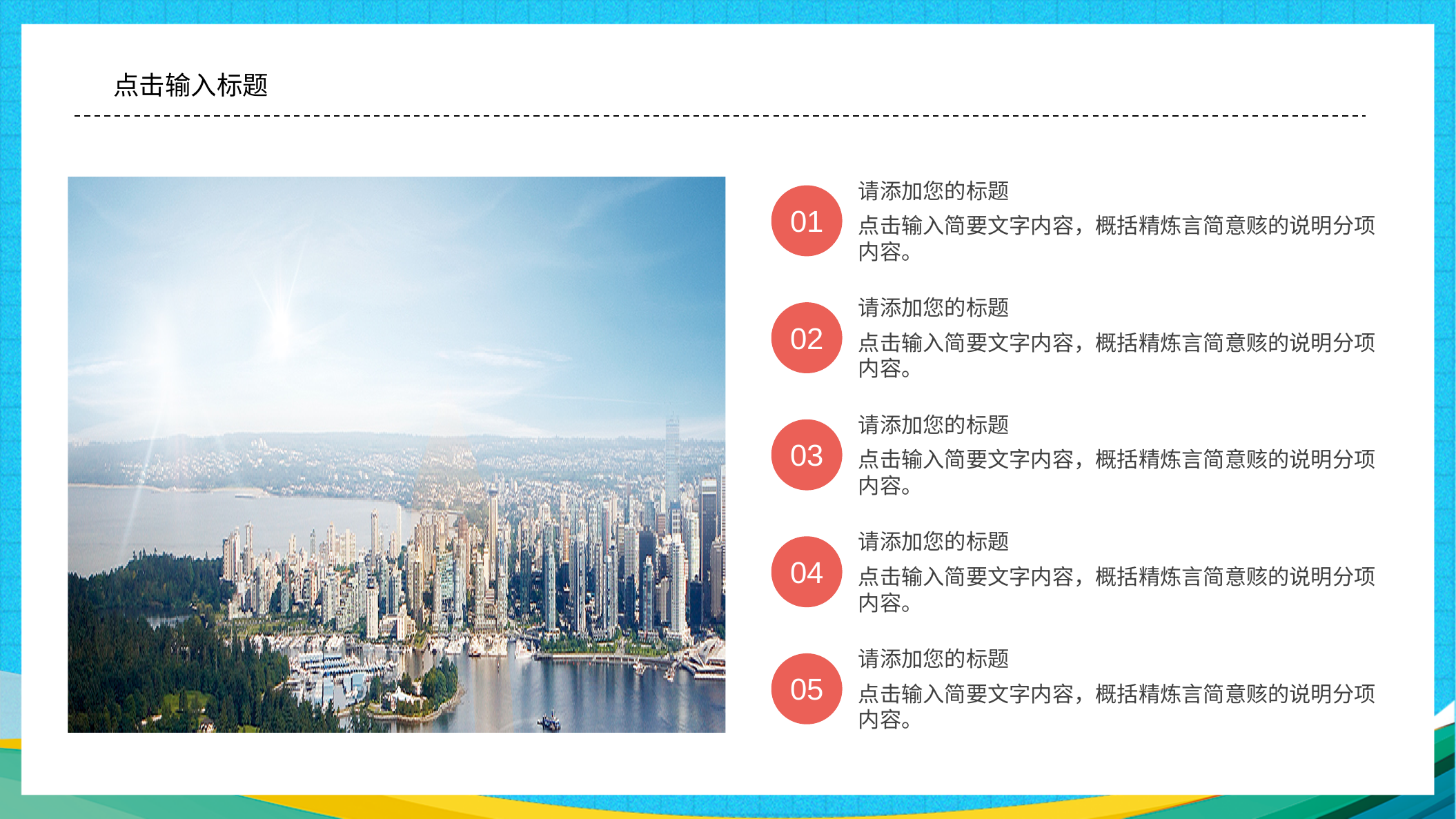

请添加您的标题
点击输入简要文字内容，概括精炼言简意赅的说明分项内容。

01
请添加您的标题
点击输入简要文字内容，概括精炼言简意赅的说明分项内容。

02
请添加您的标题
点击输入简要文字内容，概括精炼言简意赅的说明分项内容。

03
请添加您的标题
点击输入简要文字内容，概括精炼言简意赅的说明分项内容。

04
请添加您的标题
点击输入简要文字内容，概括精炼言简意赅的说明分项内容。

05